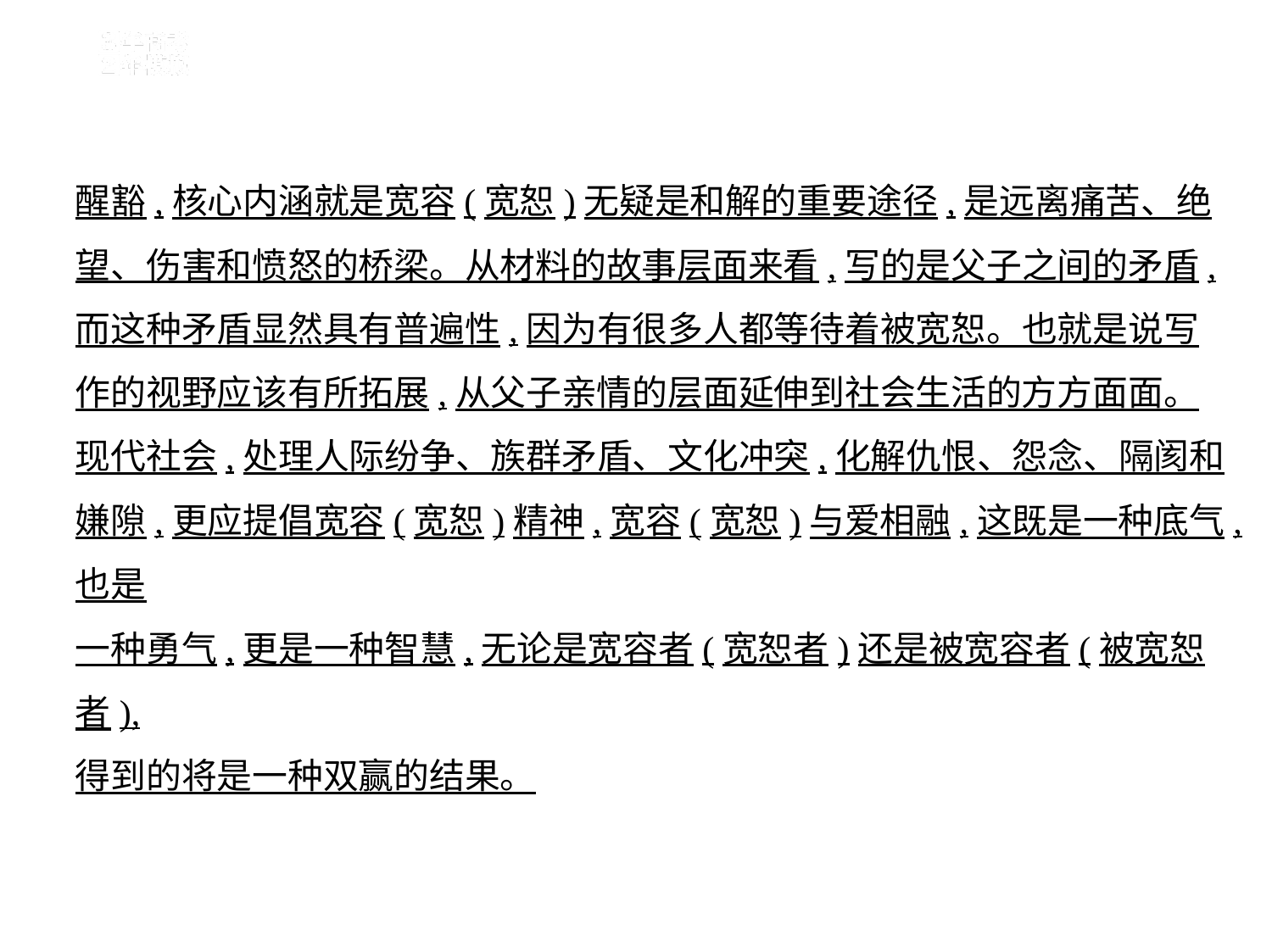

醒豁,核心内涵就是宽容(宽恕)无疑是和解的重要途径,是远离痛苦、绝
望、伤害和愤怒的桥梁。从材料的故事层面来看,写的是父子之间的矛盾,
而这种矛盾显然具有普遍性,因为有很多人都等待着被宽恕。也就是说写
作的视野应该有所拓展,从父子亲情的层面延伸到社会生活的方方面面。
现代社会,处理人际纷争、族群矛盾、文化冲突,化解仇恨、怨念、隔阂和
嫌隙,更应提倡宽容(宽恕)精神,宽容(宽恕)与爱相融,这既是一种底气,也是
一种勇气,更是一种智慧,无论是宽容者(宽恕者)还是被宽容者(被宽恕者),
得到的将是一种双赢的结果。